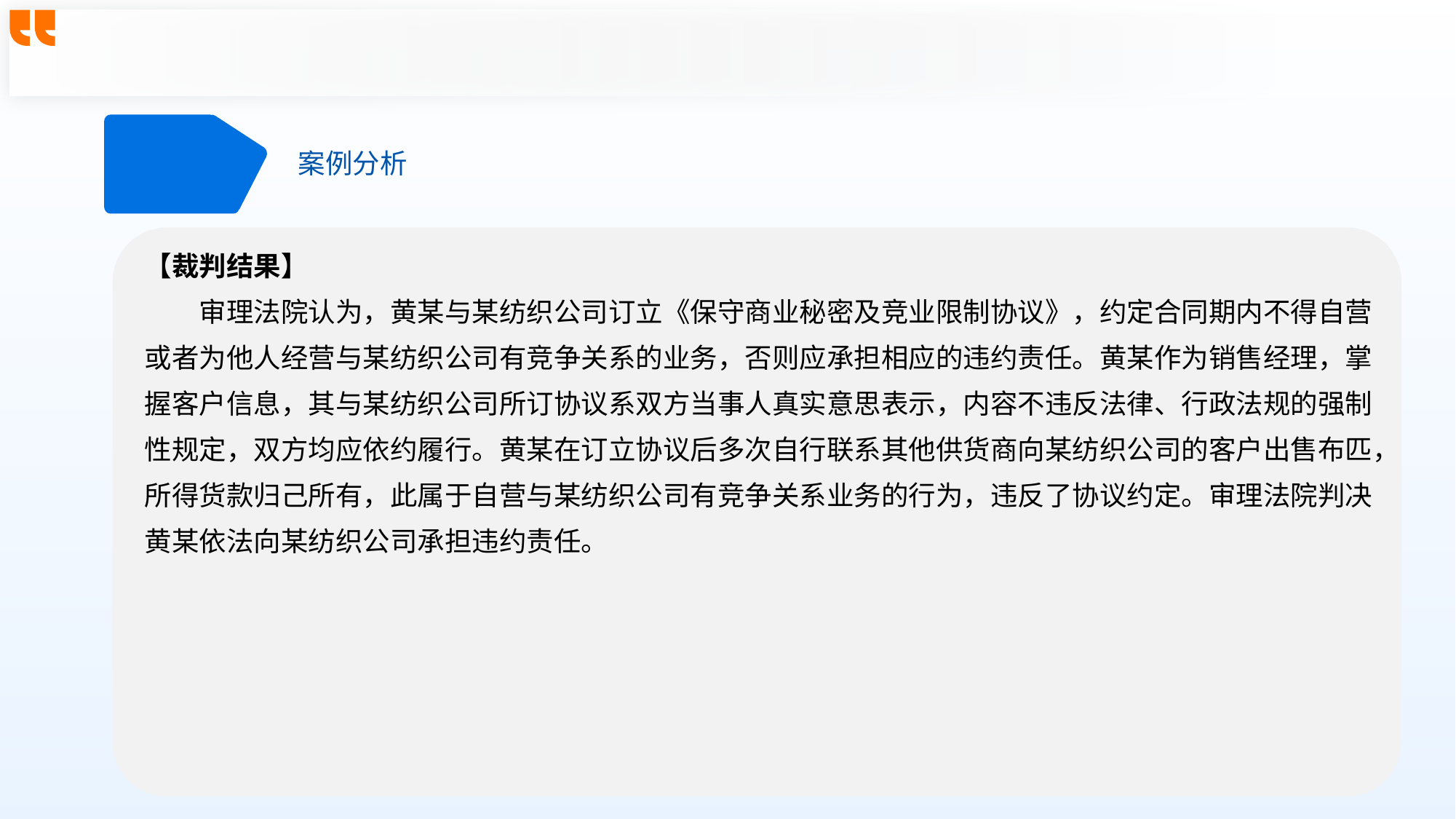

案例分析

【裁判结果】
　　审理法院认为，黄某与某纺织公司订立《保守商业秘密及竞业限制协议》，约定合同期内不得自营或者为他人经营与某纺织公司有竞争关系的业务，否则应承担相应的违约责任。黄某作为销售经理，掌握客户信息，其与某纺织公司所订协议系双方当事人真实意思表示，内容不违反法律、行政法规的强制性规定，双方均应依约履行。黄某在订立协议后多次自行联系其他供货商向某纺织公司的客户出售布匹，所得货款归己所有，此属于自营与某纺织公司有竞争关系业务的行为，违反了协议约定。审理法院判决黄某依法向某纺织公司承担违约责任。